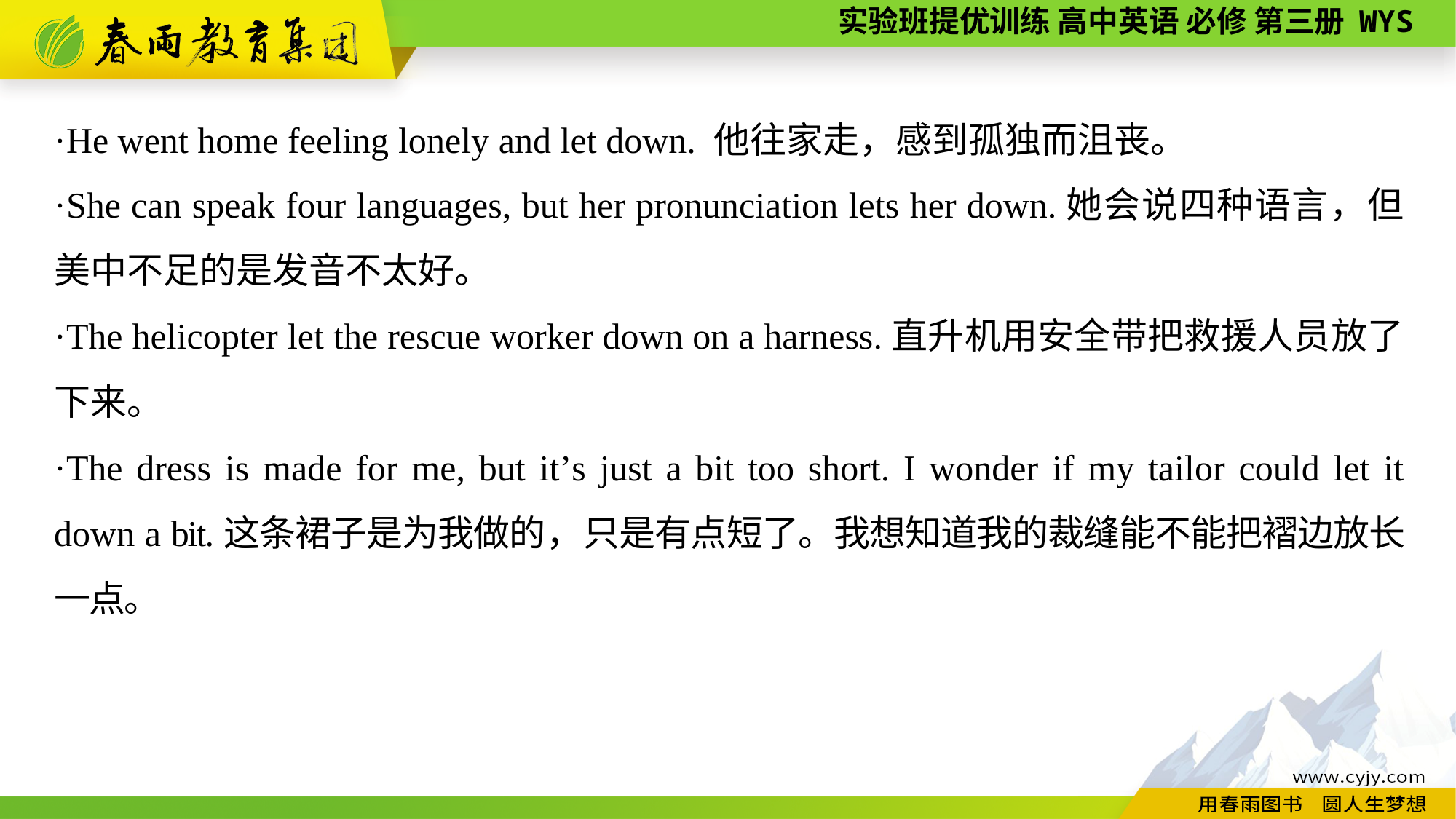

·He went home feeling lonely and let down. 他往家走，感到孤独而沮丧。
·She can speak four languages, but her pronunciation lets her down.她会说四种语言，但美中不足的是发音不太好。
·The helicopter let the rescue worker down on a harness.直升机用安全带把救援人员放了下来。
·The dress is made for me, but it’s just a bit too short. I wonder if my tailor could let it down a bit.这条裙子是为我做的，只是有点短了。我想知道我的裁缝能不能把褶边放长一点。